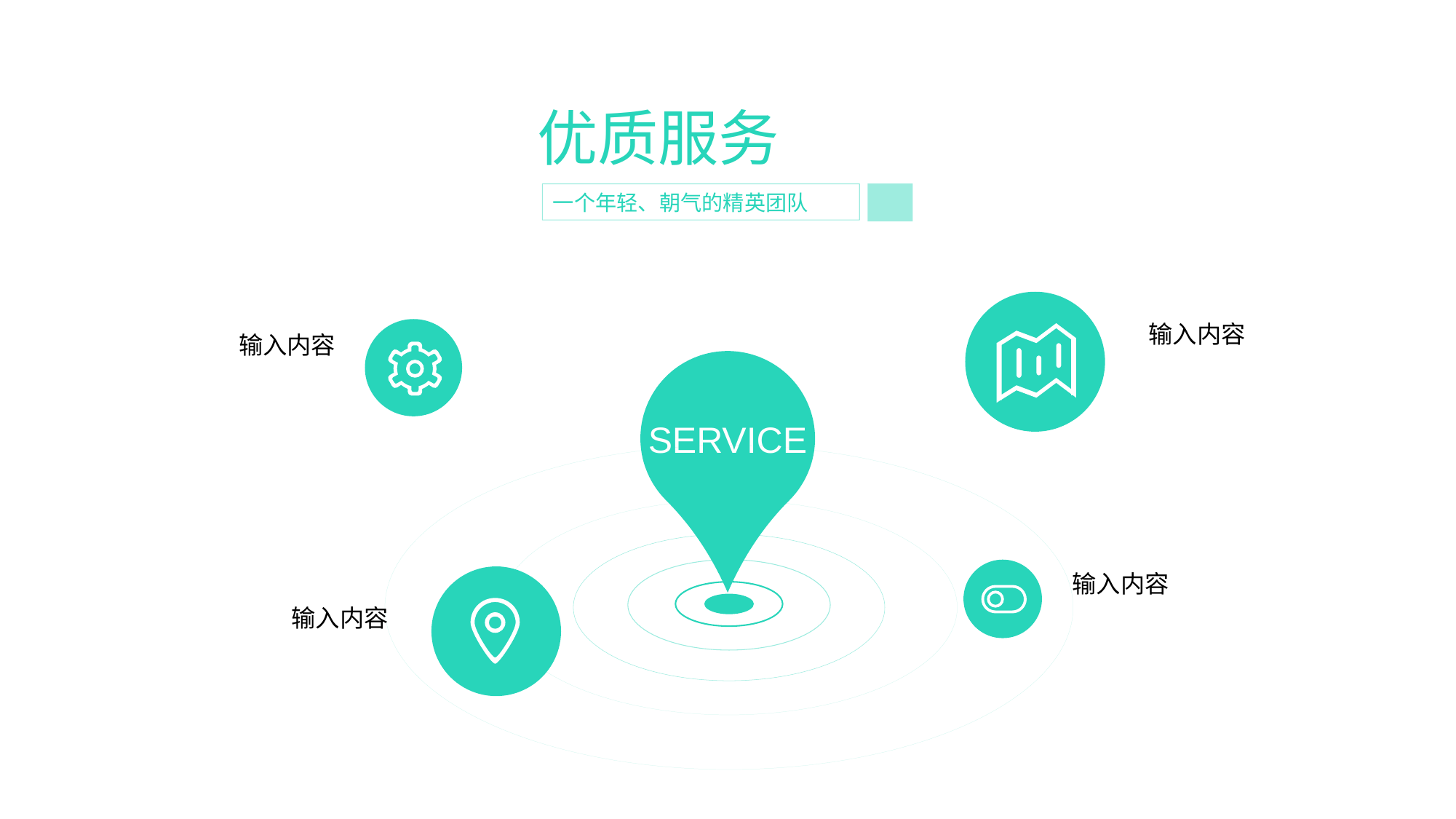

优质服务

一个年轻、朝气的精英团队

输入内容

输入内容

SERVICE

输入内容

输入内容